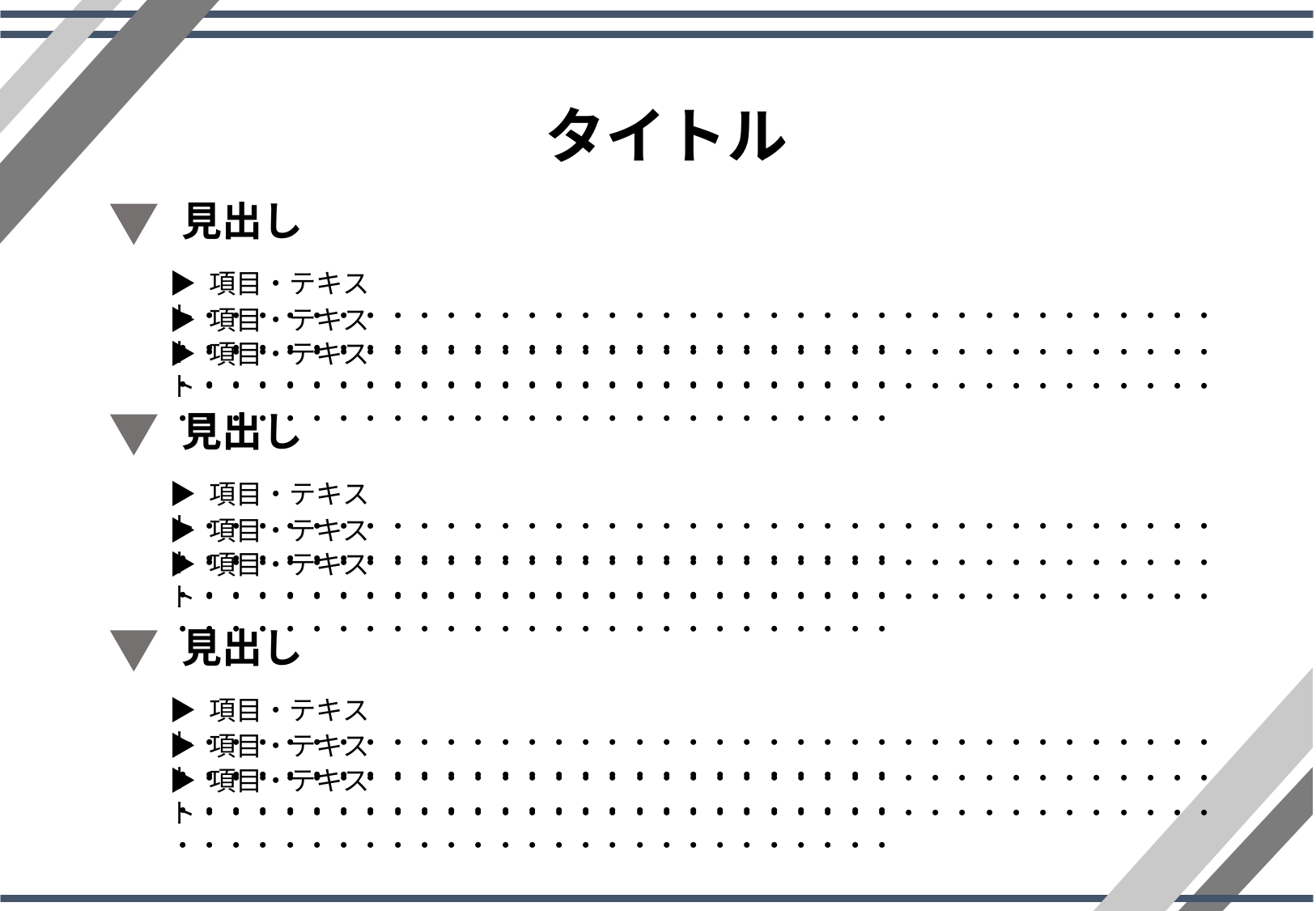

タイトル
見出し

▶ 項目・テキスト・・・・・・・・・・・・・・・・・・・・・・・・・・・・・・・・・・・・・・・・・・・・・・・・・・・・・・・・・・・・・・・・・
▶ 項目・テキスト・・・・・・・・・・・・・・・・・・・・・・・・・・・・・・・・・・・・・・・・・・・・・・・・・・・・・・・・・・・・・・・・・
▶ 項目・テキスト・・・・・・・・・・・・・・・・・・・・・・・・・・・・・・・・・・・・・・・・・・・・・・・・・・・・・・・・・・・・・・・・・
見出し

▶ 項目・テキスト・・・・・・・・・・・・・・・・・・・・・・・・・・・・・・・・・・・・・・・・・・・・・・・・・・・・・・・・・・・・・・・・・
▶ 項目・テキスト・・・・・・・・・・・・・・・・・・・・・・・・・・・・・・・・・・・・・・・・・・・・・・・・・・・・・・・・・・・・・・・・・
▶ 項目・テキスト・・・・・・・・・・・・・・・・・・・・・・・・・・・・・・・・・・・・・・・・・・・・・・・・・・・・・・・・・・・・・・・・・
見出し

▶ 項目・テキスト・・・・・・・・・・・・・・・・・・・・・・・・・・・・・・・・・・・・・・・・・・・・・・・・・・・・・・・・・・・・・・・・・
▶ 項目・テキスト・・・・・・・・・・・・・・・・・・・・・・・・・・・・・・・・・・・・・・・・・・・・・・・・・・・・・・・・・・・・・・・・・
▶ 項目・テキスト・・・・・・・・・・・・・・・・・・・・・・・・・・・・・・・・・・・・・・・・・・・・・・・・・・・・・・・・・・・・・・・・・